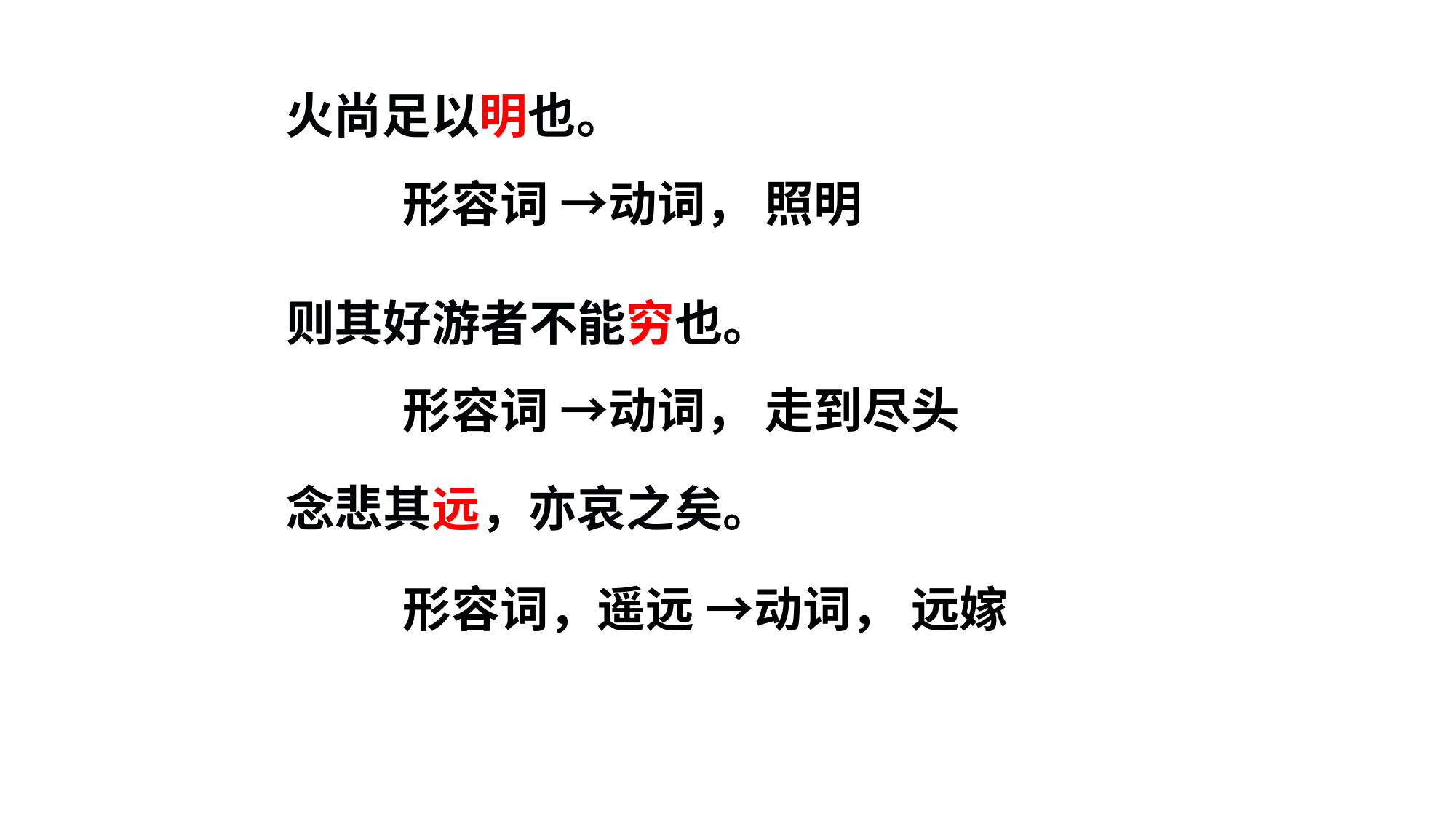

火尚足以明也。
形容词 →动词， 照明
则其好游者不能穷也。
形容词 →动词， 走到尽头
念悲其远，亦哀之矣。
形容词，遥远 →动词， 远嫁